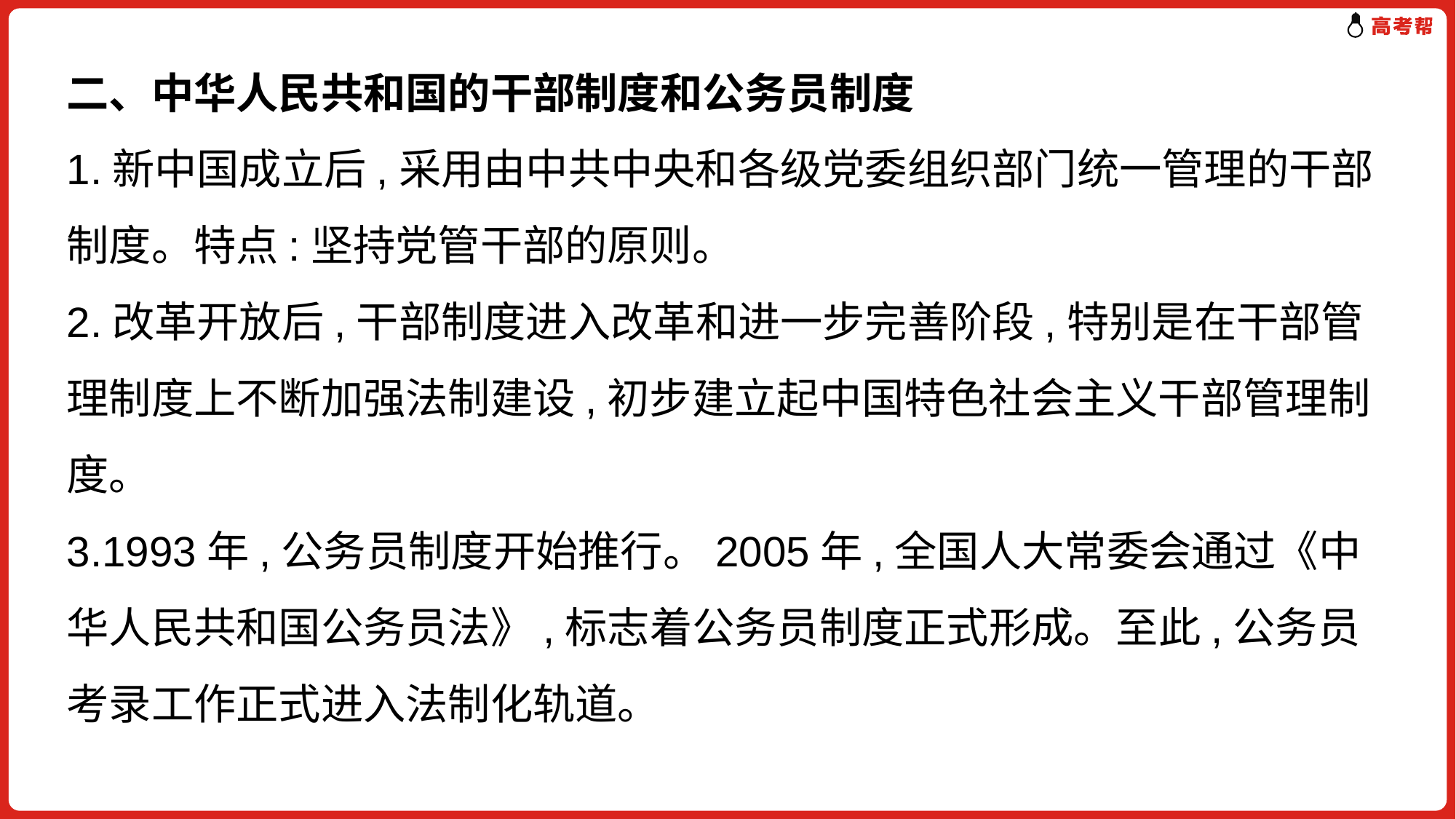

二、中华人民共和国的干部制度和公务员制度
1.新中国成立后,采用由中共中央和各级党委组织部门统一管理的干部制度。特点:坚持党管干部的原则。
2.改革开放后,干部制度进入改革和进一步完善阶段,特别是在干部管理制度上不断加强法制建设,初步建立起中国特色社会主义干部管理制度。
3.1993年,公务员制度开始推行。2005年,全国人大常委会通过《中华人民共和国公务员法》,标志着公务员制度正式形成。至此,公务员考录工作正式进入法制化轨道。